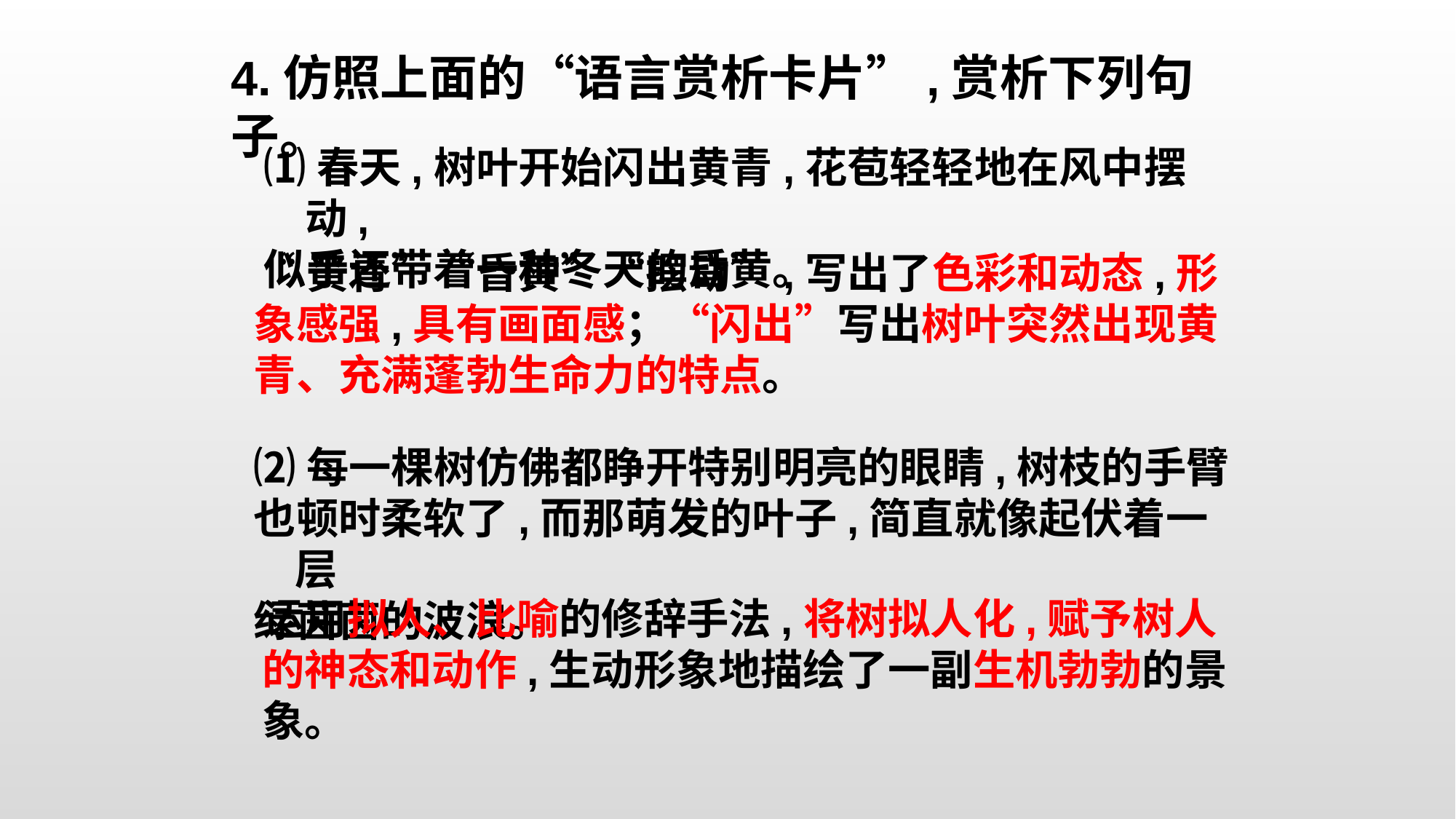

4.仿照上面的“语言赏析卡片”,赏析下列句子。
⑴春天,树叶开始闪出黄青,花苞轻轻地在风中摆动,
似乎还带着一种冬天的昏黄。
“黄青”“昏黄”“摆动”,写出了色彩和动态,形象感强,具有画面感；“闪出”写出树叶突然出现黄青、充满蓬勃生命力的特点。
⑵每一棵树仿佛都睁开特别明亮的眼睛,树枝的手臂
也顿时柔软了,而那萌发的叶子,简直就像起伏着一层
绿茵茵的波浪。
运用拟人、比喻的修辞手法,将树拟人化,赋予树人的神态和动作,生动形象地描绘了一副生机勃勃的景象。